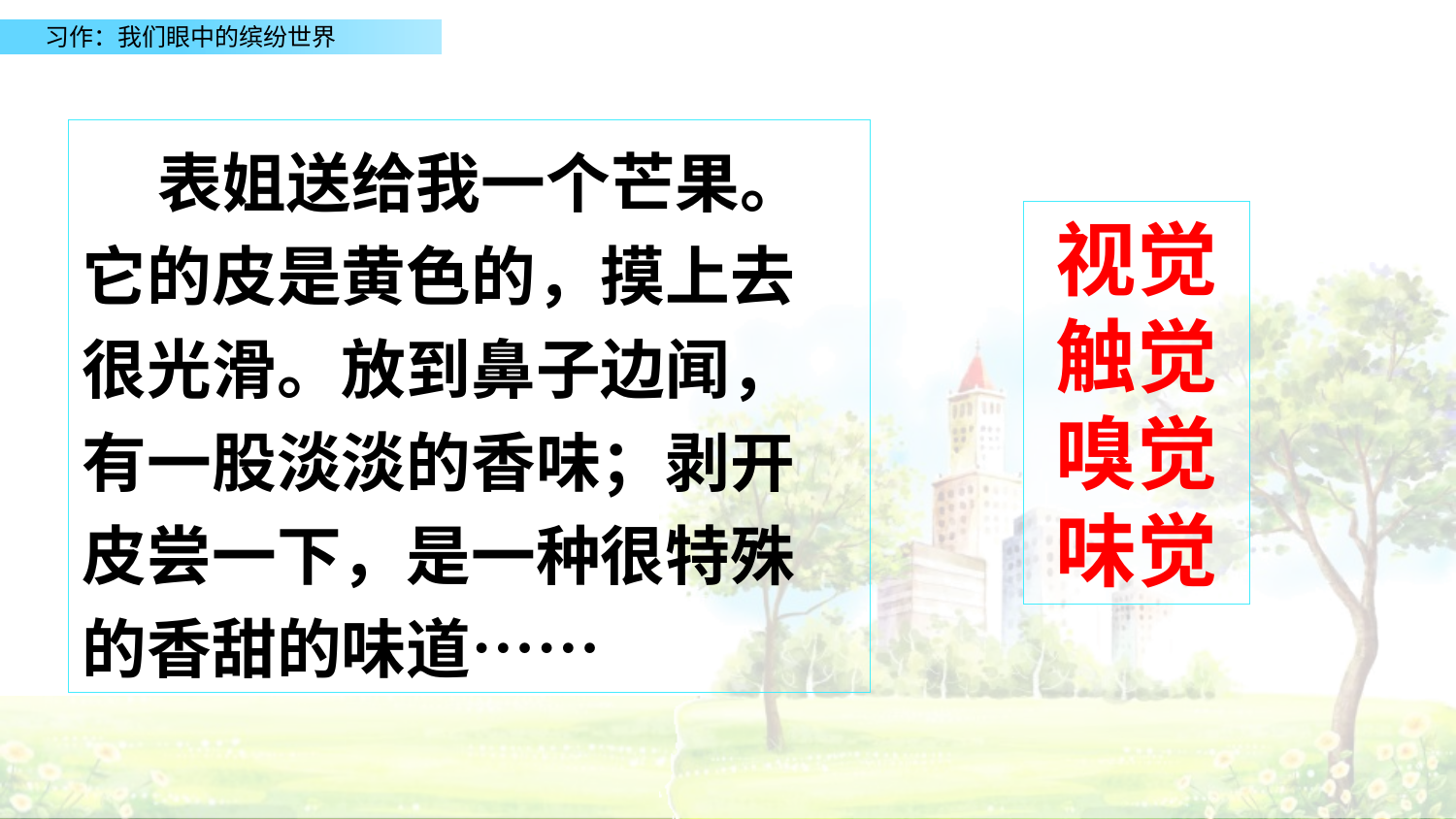

表姐送给我一个芒果。它的皮是黄色的，摸上去很光滑。放到鼻子边闻，有一股淡淡的香味；剥开皮尝一下，是一种很特殊的香甜的味道……
视觉触觉嗅觉味觉